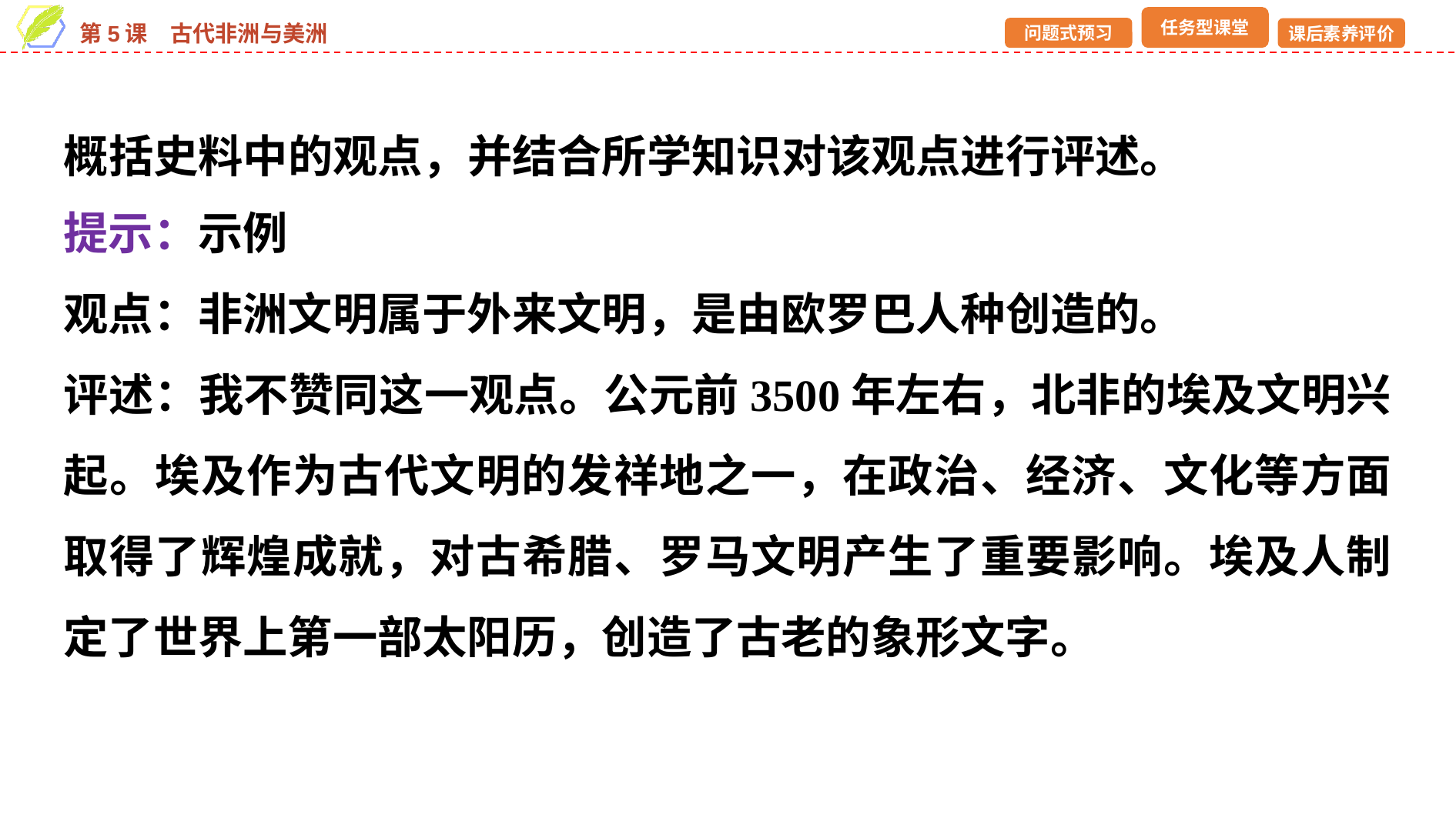

概括史料中的观点，并结合所学知识对该观点进行评述。
提示：示例
观点：非洲文明属于外来文明，是由欧罗巴人种创造的。
评述：我不赞同这一观点。公元前3500年左右，北非的埃及文明兴起。埃及作为古代文明的发祥地之一，在政治、经济、文化等方面取得了辉煌成就，对古希腊、罗马文明产生了重要影响。埃及人制定了世界上第一部太阳历，创造了古老的象形文字。